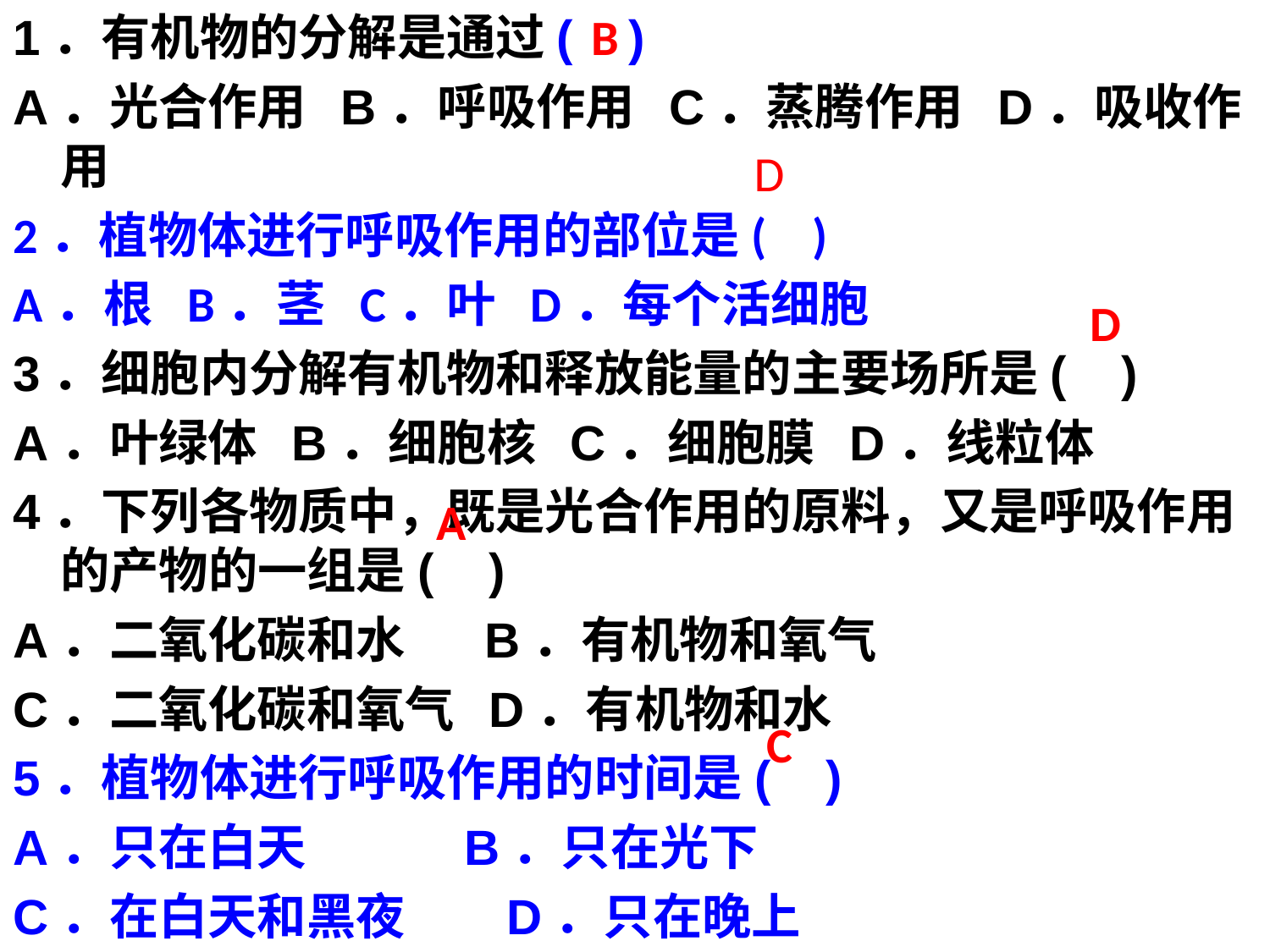

1．有机物的分解是通过(    )
A．光合作用  B．呼吸作用  C．蒸腾作用  D．吸收作用
2．植物体进行呼吸作用的部位是(    )
A．根  B．茎  C．叶  D．每个活细胞
3．细胞内分解有机物和释放能量的主要场所是(    )
A．叶绿体  B．细胞核  C．细胞膜  D．线粒体
4．下列各物质中，既是光合作用的原料，又是呼吸作用的产物的一组是(    )
A．二氧化碳和水      B．有机物和氧气
C．二氧化碳和氧气  D．有机物和水
5．植物体进行呼吸作用的时间是(    )
A．只在白天             B．只在光下
C．在白天和黑夜        D．只在晚上

B
D
D
A
C